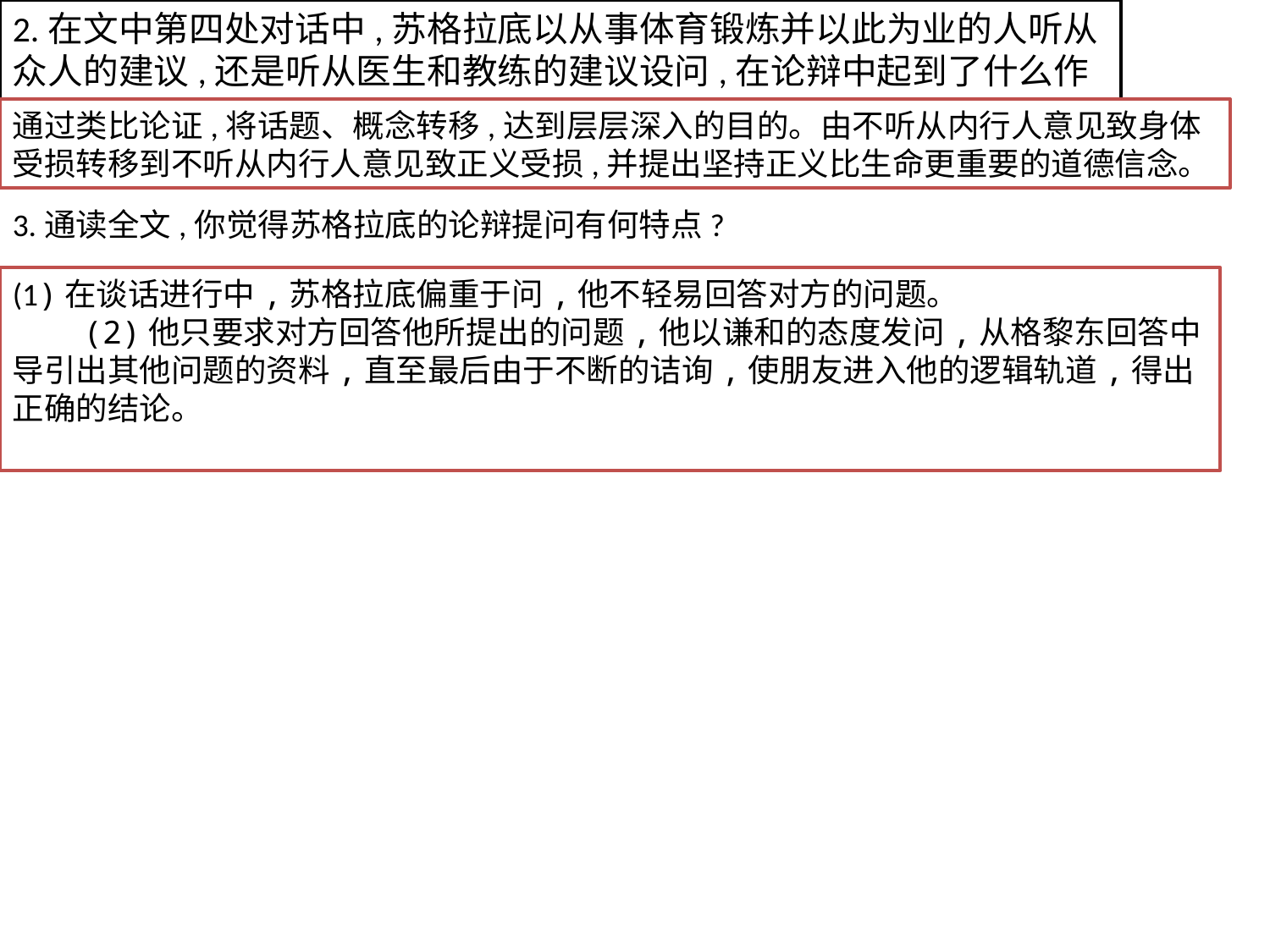

2.在文中第四处对话中,苏格拉底以从事体育锻炼并以此为业的人听从众人的建议,还是听从医生和教练的建议设问,在论辩中起到了什么作用?
通过类比论证,将话题、概念转移,达到层层深入的目的。由不听从内行人意见致身体受损转移到不听从内行人意见致正义受损,并提出坚持正义比生命更重要的道德信念。
3.通读全文,你觉得苏格拉底的论辩提问有何特点?
(1)在谈话进行中,苏格拉底偏重于问,他不轻易回答对方的问题。
　　(2)他只要求对方回答他所提出的问题,他以谦和的态度发问,从格黎东回答中导引出其他问题的资料,直至最后由于不断的诘询,使朋友进入他的逻辑轨道,得出正确的结论。